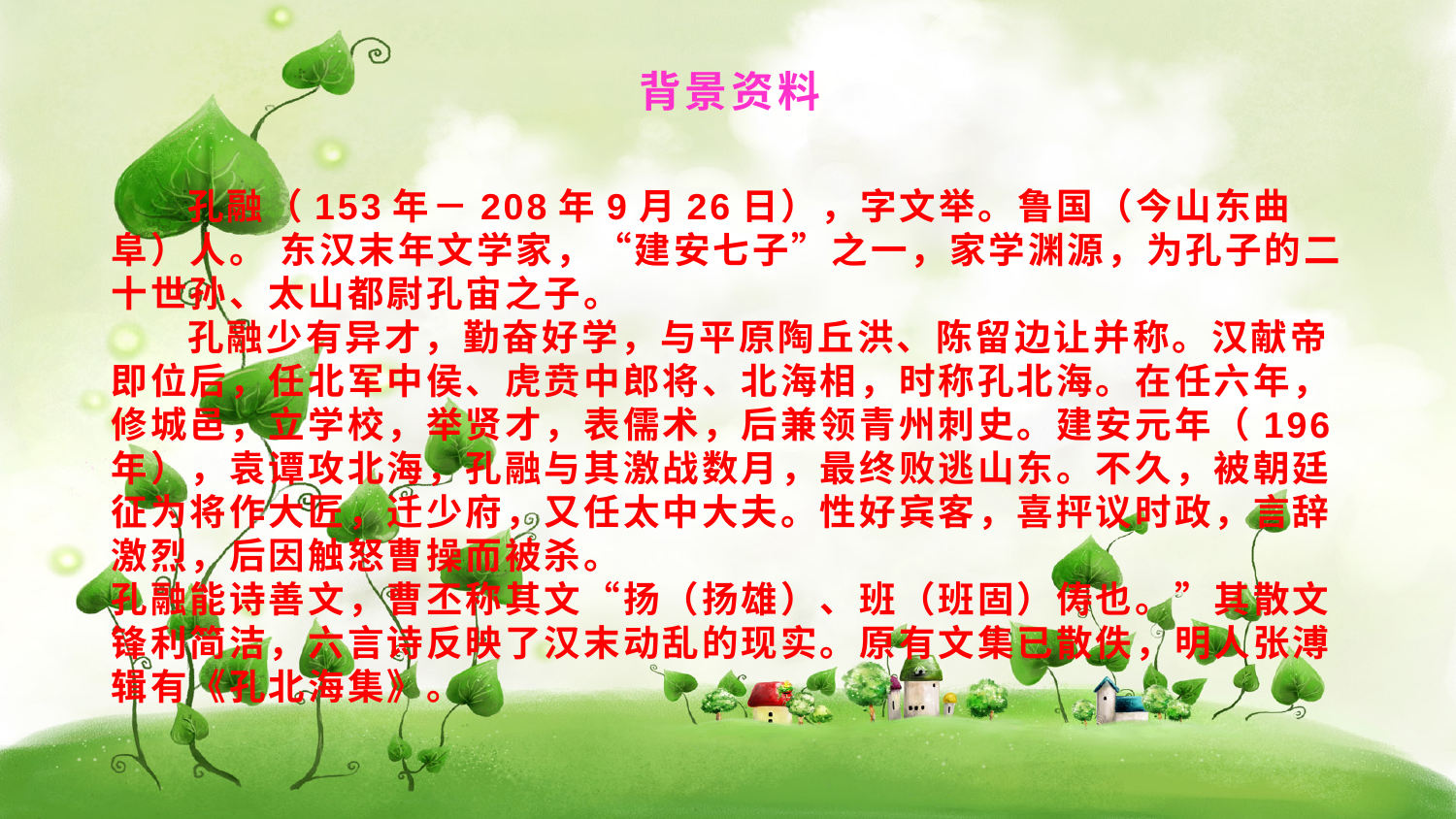

# 背景资料

      孔融（153年－208年9月26日），字文举。鲁国（今山东曲阜）人。 东汉末年文学家，“建安七子”之一，家学渊源，为孔子的二十世孙、太山都尉孔宙之子。
      孔融少有异才，勤奋好学，与平原陶丘洪、陈留边让并称。汉献帝即位后，任北军中侯、虎贲中郎将、北海相，时称孔北海。在任六年，修城邑，立学校，举贤才，表儒术，后兼领青州刺史。建安元年（196年），袁谭攻北海，孔融与其激战数月，最终败逃山东。不久，被朝廷征为将作大匠，迁少府，又任太中大夫。性好宾客，喜抨议时政，言辞激烈，后因触怒曹操而被杀。
孔融能诗善文，曹丕称其文“扬（扬雄）、班（班固）俦也。”其散文锋利简洁，六言诗反映了汉末动乱的现实。原有文集已散佚，明人张溥辑有《孔北海集》。